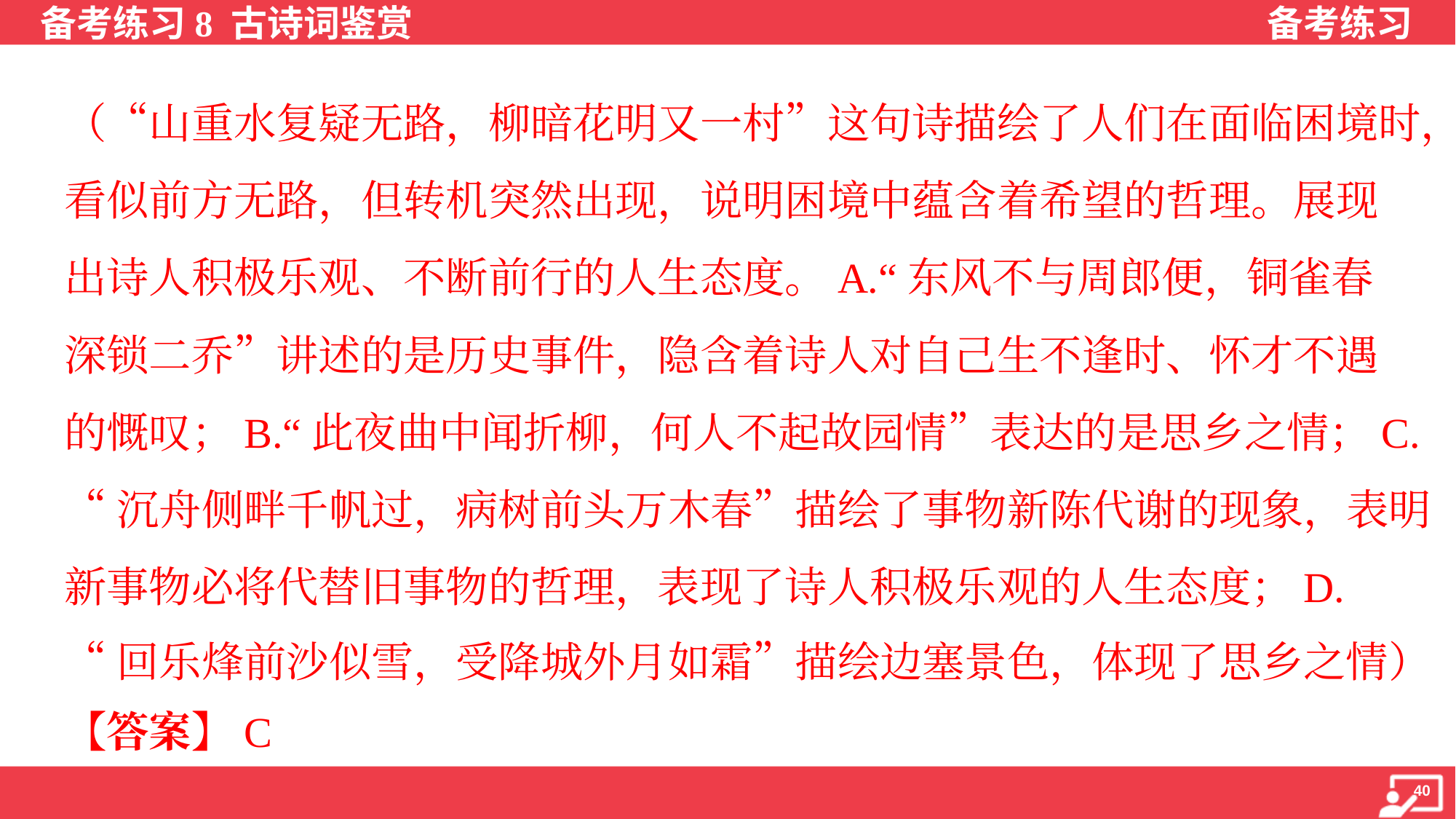

（“山重水复疑无路，柳暗花明又一村”这句诗描绘了人们在面临困境时，
看似前方无路，但转机突然出现，说明困境中蕴含着希望的哲理。展现
出诗人积极乐观、不断前行的人生态度。A.“东风不与周郎便，铜雀春
深锁二乔”讲述的是历史事件，隐含着诗人对自己生不逢时、怀才不遇
的慨叹；B.“此夜曲中闻折柳，何人不起故园情”表达的是思乡之情；C.
“沉舟侧畔千帆过，病树前头万木春”描绘了事物新陈代谢的现象，表明
新事物必将代替旧事物的哲理，表现了诗人积极乐观的人生态度；D.
“回乐烽前沙似雪，受降城外月如霜”描绘边塞景色，体现了思乡之情）
【答案】C